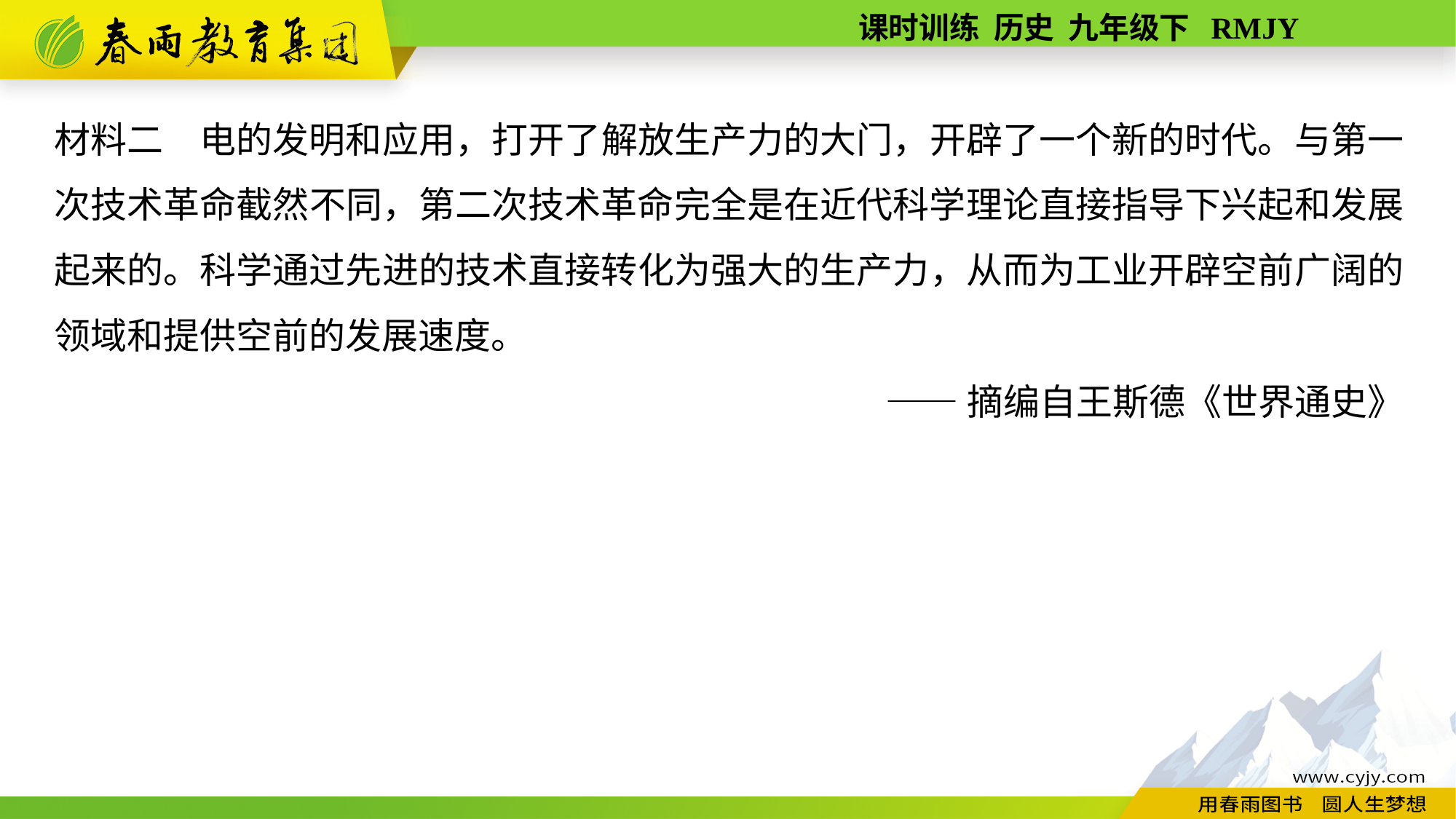

材料二　电的发明和应用，打开了解放生产力的大门，开辟了一个新的时代。与第一次技术革命截然不同，第二次技术革命完全是在近代科学理论直接指导下兴起和发展起来的。科学通过先进的技术直接转化为强大的生产力，从而为工业开辟空前广阔的领域和提供空前的发展速度。
——摘编自王斯德《世界通史》